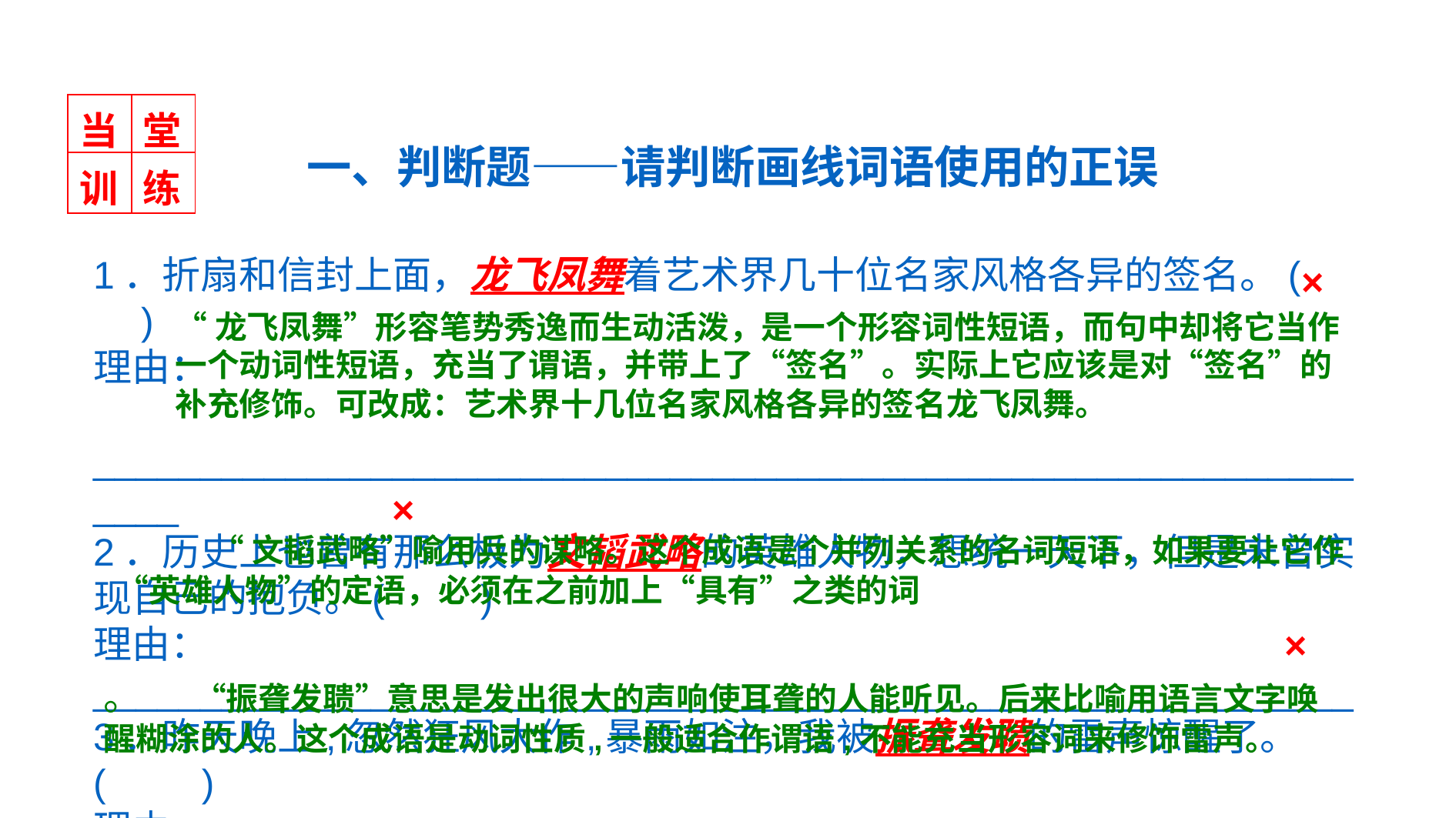

| 当 | 堂 |
| --- | --- |
| 训 | 练 |
 一、判断题——请判断画线词语使用的正误

1．折扇和信封上面，龙飞凤舞着艺术界几十位名家风格各异的签名。(　　)
理由：

_______________________________________________________________
2．历史上也曾有那么极为文韬武略的英雄人物，想统一天下，但是未曾实现自己的抱负。(　　)
理由：
___________________________________________________________
3．昨天晚上,忽然狂风大作,暴雨如注，我被振聋发聩的雷声惊醒了。(　　)
理由：
___________________________________________________________
×
“龙飞凤舞”形容笔势秀逸而生动活泼，是一个形容词性短语，而句中却将它当作一个动词性短语，充当了谓语，并带上了“签名”。实际上它应该是对“签名”的补充修饰。可改成：艺术界十几位名家风格各异的签名龙飞凤舞。
×
           “文韬武略”喻用兵的谋略。这个成语是个并列关系的名词短语，如果要让它作“英雄人物”的定语，必须在之前加上“具有”之类的词
×
。      “振聋发聩”意思是发出很大的声响使耳聋的人能听见。后来比喻用语言文字唤醒糊涂的人。这个成语是动词性质,一般适合作谓语,不能充当形容词来修饰雷声。